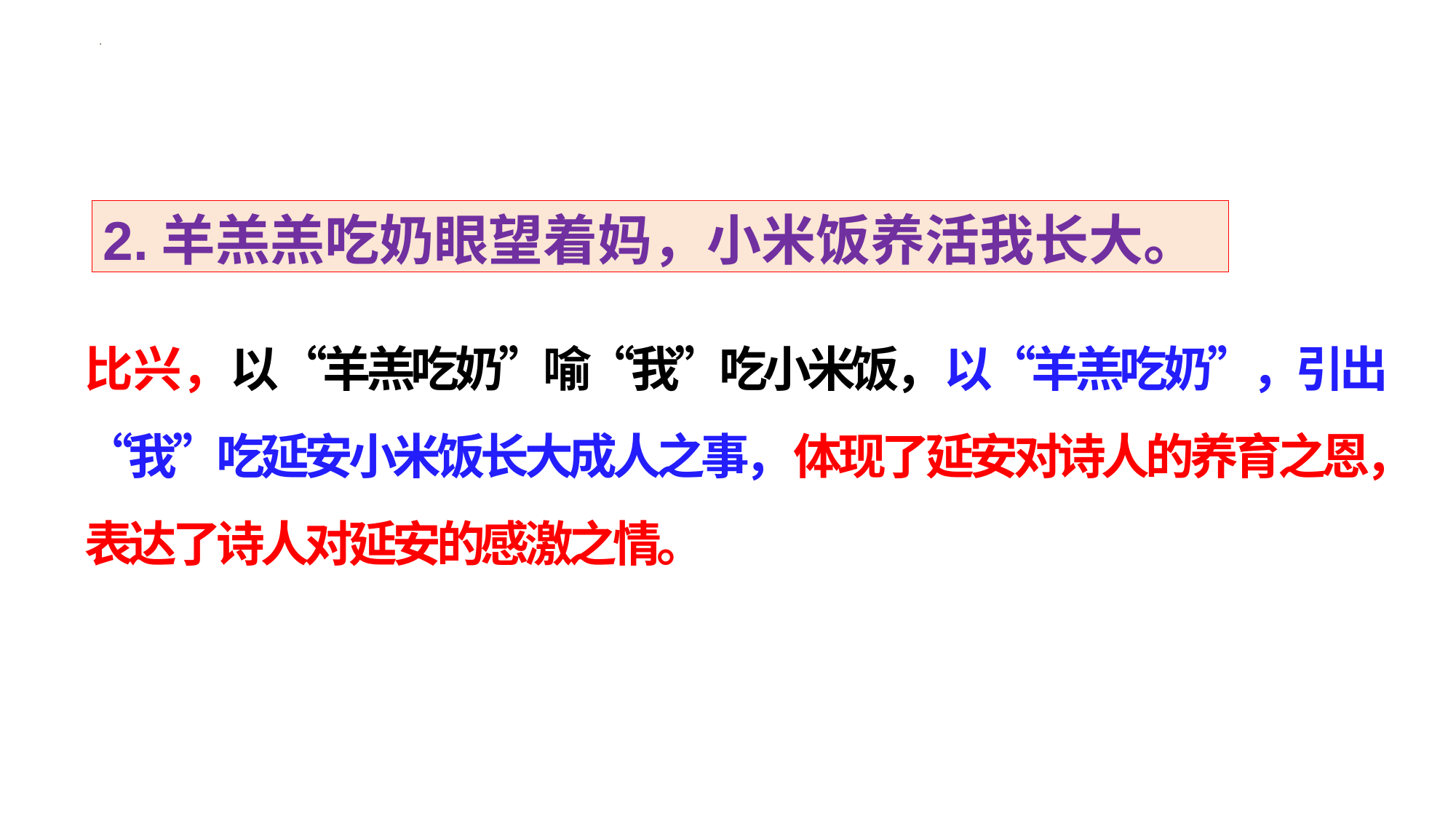

2.羊羔羔吃奶眼望着妈，小米饭养活我长大。
比兴，以“羊羔吃奶”喻“我”吃小米饭，以“羊羔吃奶”，引出“我”吃延安小米饭长大成人之事，体现了延安对诗人的养育之恩，表达了诗人对延安的感激之情。